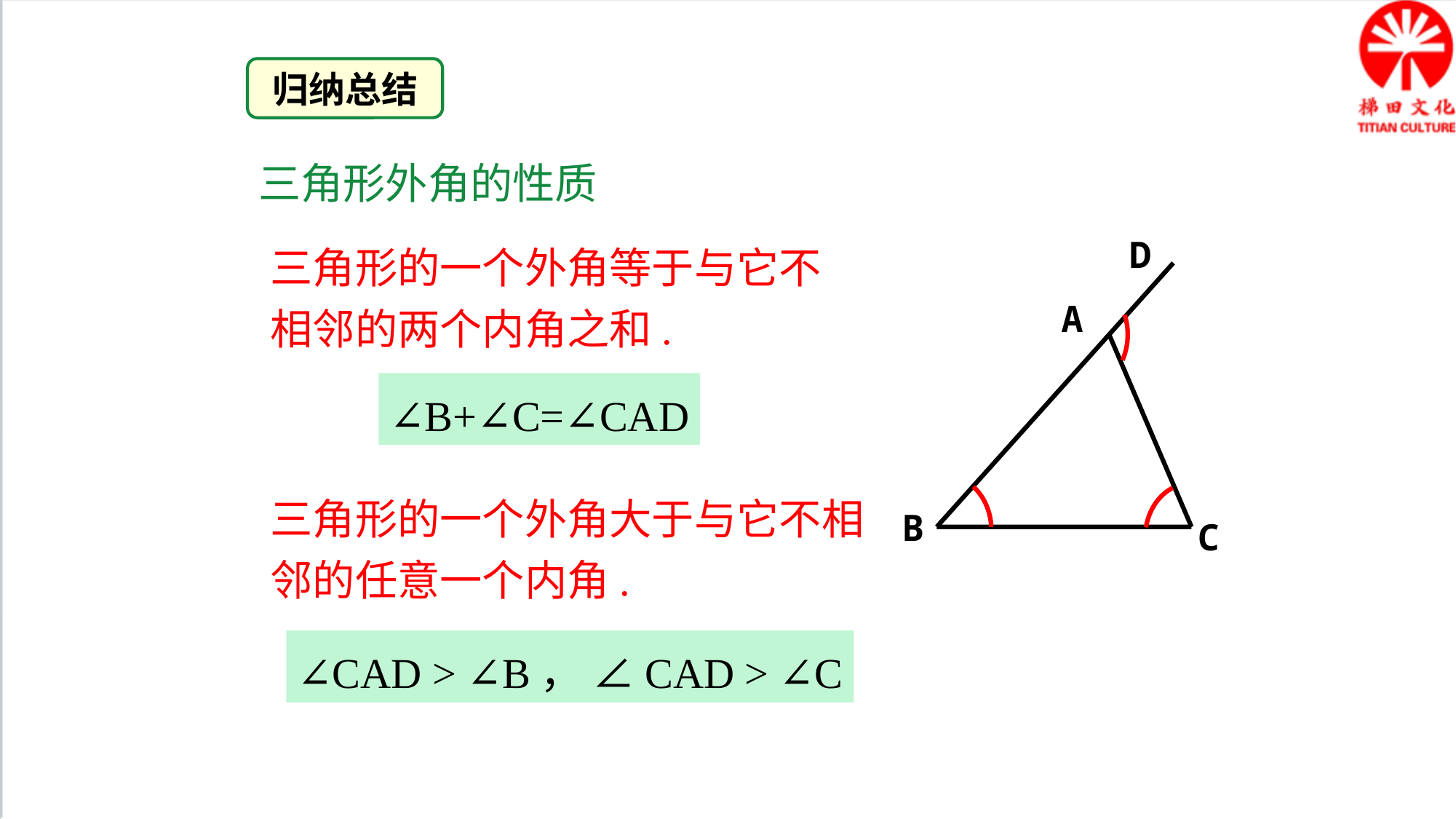

归纳总结
三角形外角的性质
三角形的一个外角等于与它不相邻的两个内角之和.
D

A

B
C

∠B+∠C=∠CAD
三角形的一个外角大于与它不相邻的任意一个内角.
∠CAD > ∠B， ∠CAD > ∠C